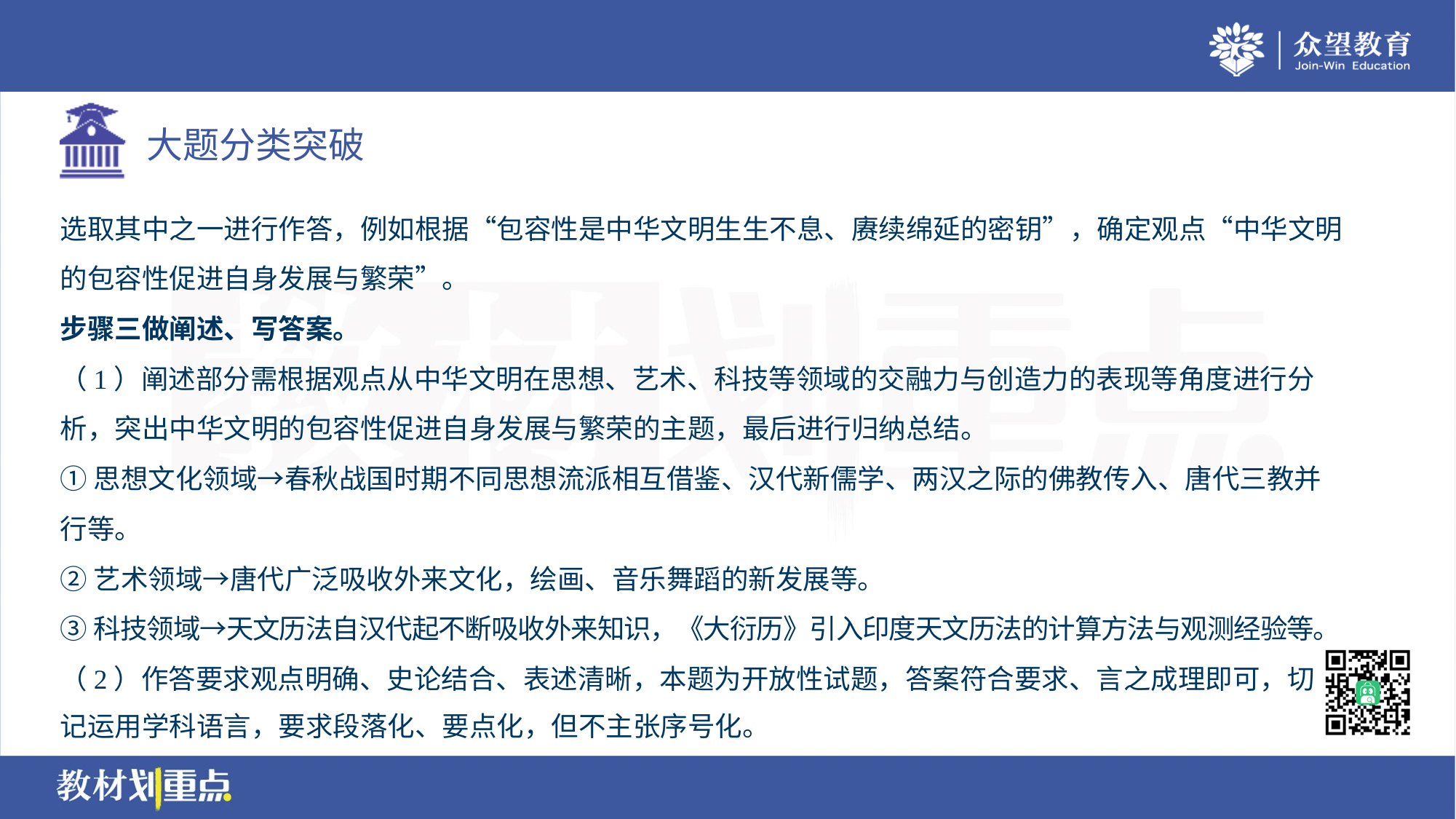

选取其中之一进行作答，例如根据“包容性是中华文明生生不息、赓续绵延的密钥”，确定观点“中华文明
的包容性促进自身发展与繁荣”。
步骤三做阐述、写答案。
（1）阐述部分需根据观点从中华文明在思想、艺术、科技等领域的交融力与创造力的表现等角度进行分
析，突出中华文明的包容性促进自身发展与繁荣的主题，最后进行归纳总结。
①思想文化领域→春秋战国时期不同思想流派相互借鉴、汉代新儒学、两汉之际的佛教传入、唐代三教并
行等。
②艺术领域→唐代广泛吸收外来文化，绘画、音乐舞蹈的新发展等。
③科技领域→天文历法自汉代起不断吸收外来知识，《大衍历》引入印度天文历法的计算方法与观测经验等。
（2）作答要求观点明确、史论结合、表述清晰，本题为开放性试题，答案符合要求、言之成理即可，切
记运用学科语言，要求段落化、要点化，但不主张序号化。